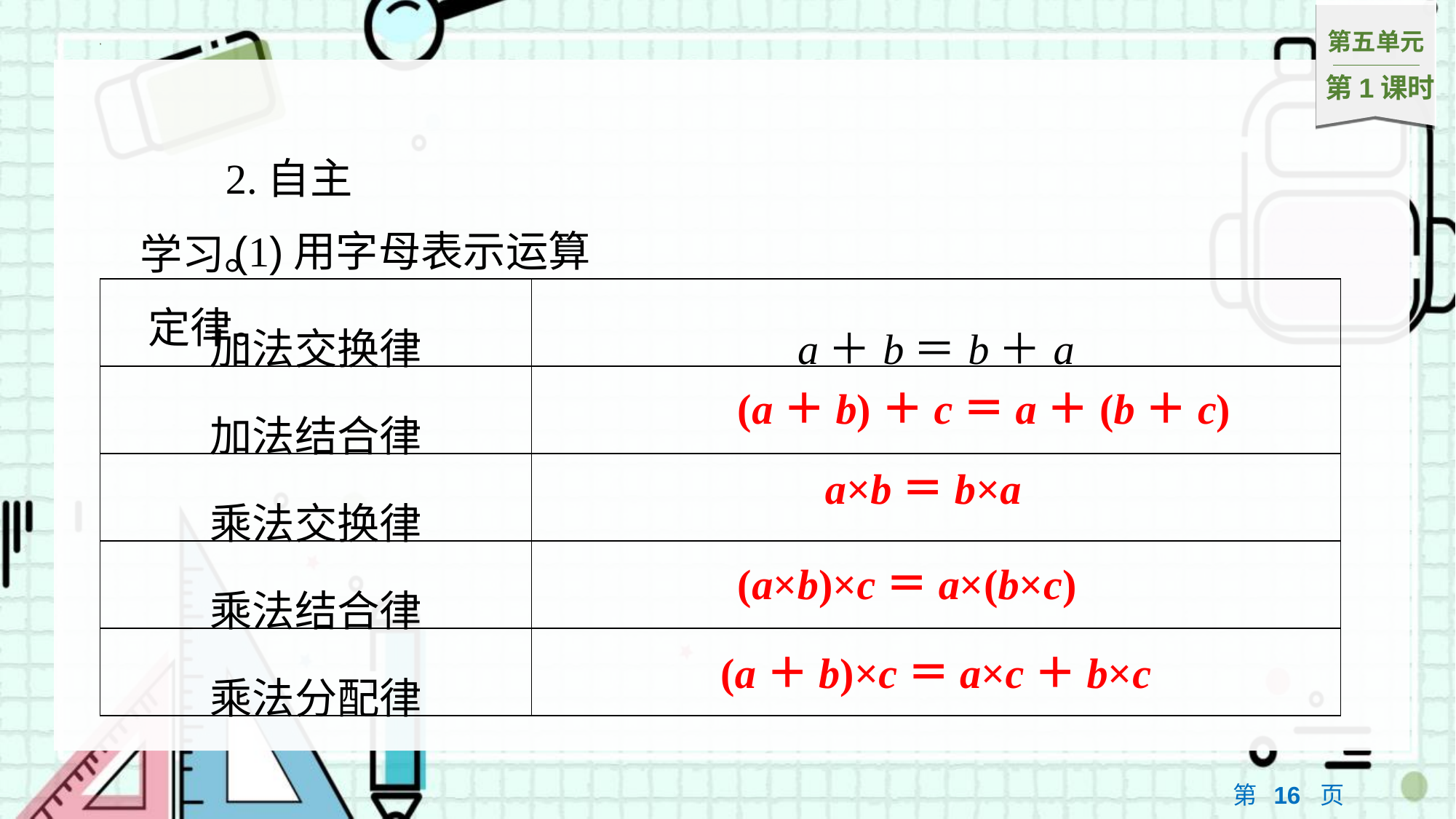

2.自主学习。
(1)用字母表示运算定律。
| 加法交换律 | a＋b＝b＋a |
| --- | --- |
| 加法结合律 | (a＋b)＋c＝a＋(b＋c) |
| 乘法交换律 | a×b＝b×a |
| 乘法结合律 | (a×b)×c＝a×(b×c) |
| 乘法分配律 | (a＋b)×c＝a×c＋b×c |
(a＋b)＋c＝a＋(b＋c)
a×b＝b×a
(a×b)×c＝a×(b×c)
(a＋b)×c＝a×c＋b×c